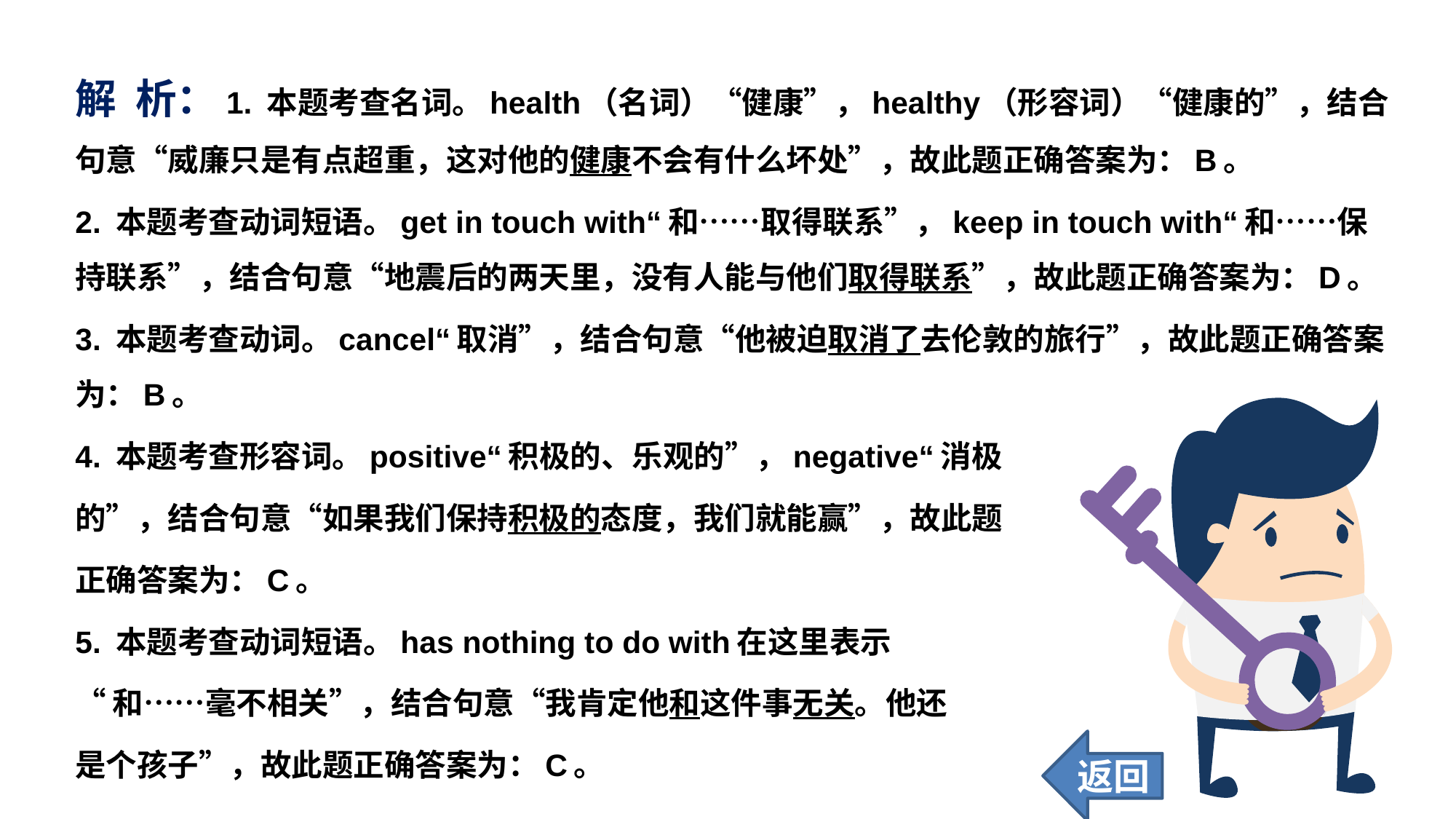

解  析：1. 本题考查名词。health（名词）“健康”，healthy（形容词）“健康的”，结合句意“威廉只是有点超重，这对他的健康不会有什么坏处”，故此题正确答案为：B。
2. 本题考查动词短语。get in touch with“和……取得联系”，keep in touch with“和……保持联系”，结合句意“地震后的两天里，没有人能与他们取得联系”，故此题正确答案为：D。
3. 本题考查动词。cancel“取消”，结合句意“他被迫取消了去伦敦的旅行”，故此题正确答案为：B。
4. 本题考查形容词。positive“积极的、乐观的”，negative“消极
的”，结合句意“如果我们保持积极的态度，我们就能赢”，故此题
正确答案为：C。
5. 本题考查动词短语。has nothing to do with在这里表示
“和……毫不相关”，结合句意“我肯定他和这件事无关。他还
是个孩子”，故此题正确答案为：C。

返回
32